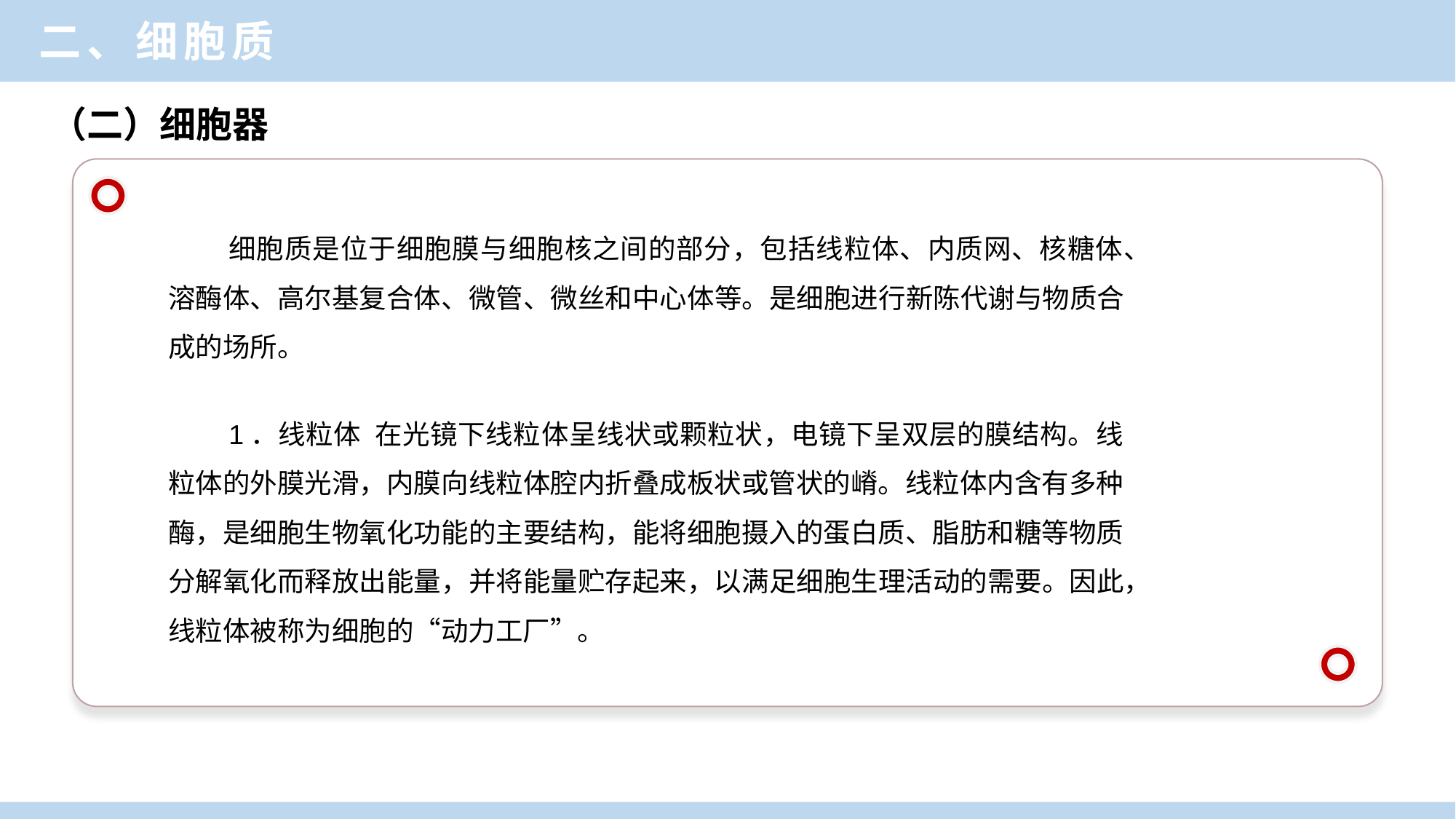

二、细胞质
（二）细胞器
细胞质是位于细胞膜与细胞核之间的部分，包括线粒体、内质网、核糖体、溶酶体、高尔基复合体、微管、微丝和中心体等。是细胞进行新陈代谢与物质合成的场所。

1．线粒体  在光镜下线粒体呈线状或颗粒状，电镜下呈双层的膜结构。线粒体的外膜光滑，内膜向线粒体腔内折叠成板状或管状的嵴。线粒体内含有多种酶，是细胞生物氧化功能的主要结构，能将细胞摄入的蛋白质、脂肪和糖等物质分解氧化而释放出能量，并将能量贮存起来，以满足细胞生理活动的需要。因此，线粒体被称为细胞的“动力工厂”。

细胞质是位于细胞膜与细胞核之间的部分，包括线粒体、内质网、核糖体、溶酶体、高尔基复合体、微管、微丝和中心体等。是细胞进行新陈代谢与物质合成的场所。